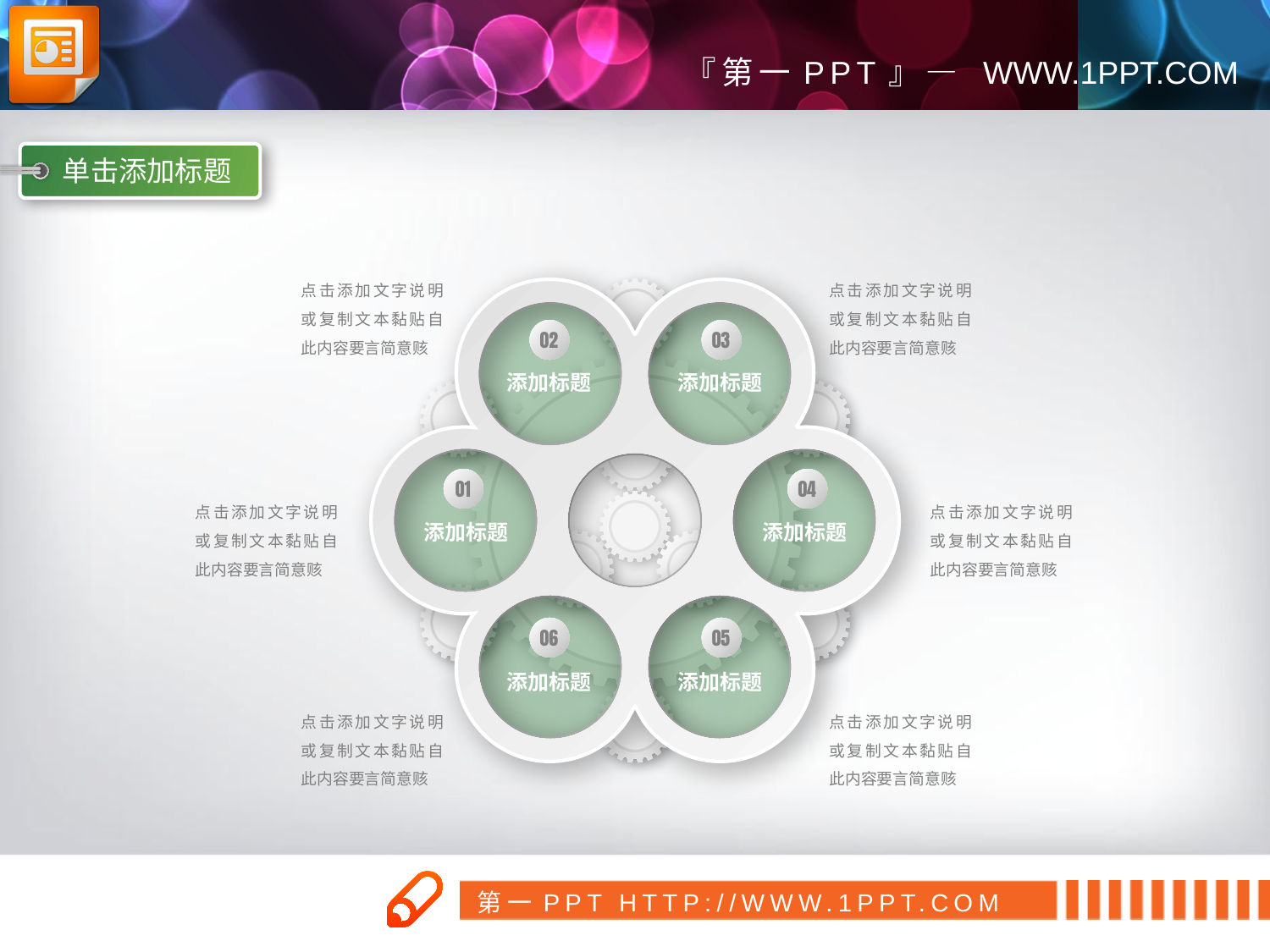

单击添加标题

点击添加文字说明或复制文本黏贴自此内容要言简意赅
点击添加文字说明或复制文本黏贴自此内容要言简意赅

02

03

添加标题
添加标题

01

04
点击添加文字说明或复制文本黏贴自此内容要言简意赅
点击添加文字说明或复制文本黏贴自此内容要言简意赅

添加标题
添加标题

06

05
添加标题
添加标题

点击添加文字说明或复制文本黏贴自此内容要言简意赅
点击添加文字说明或复制文本黏贴自此内容要言简意赅